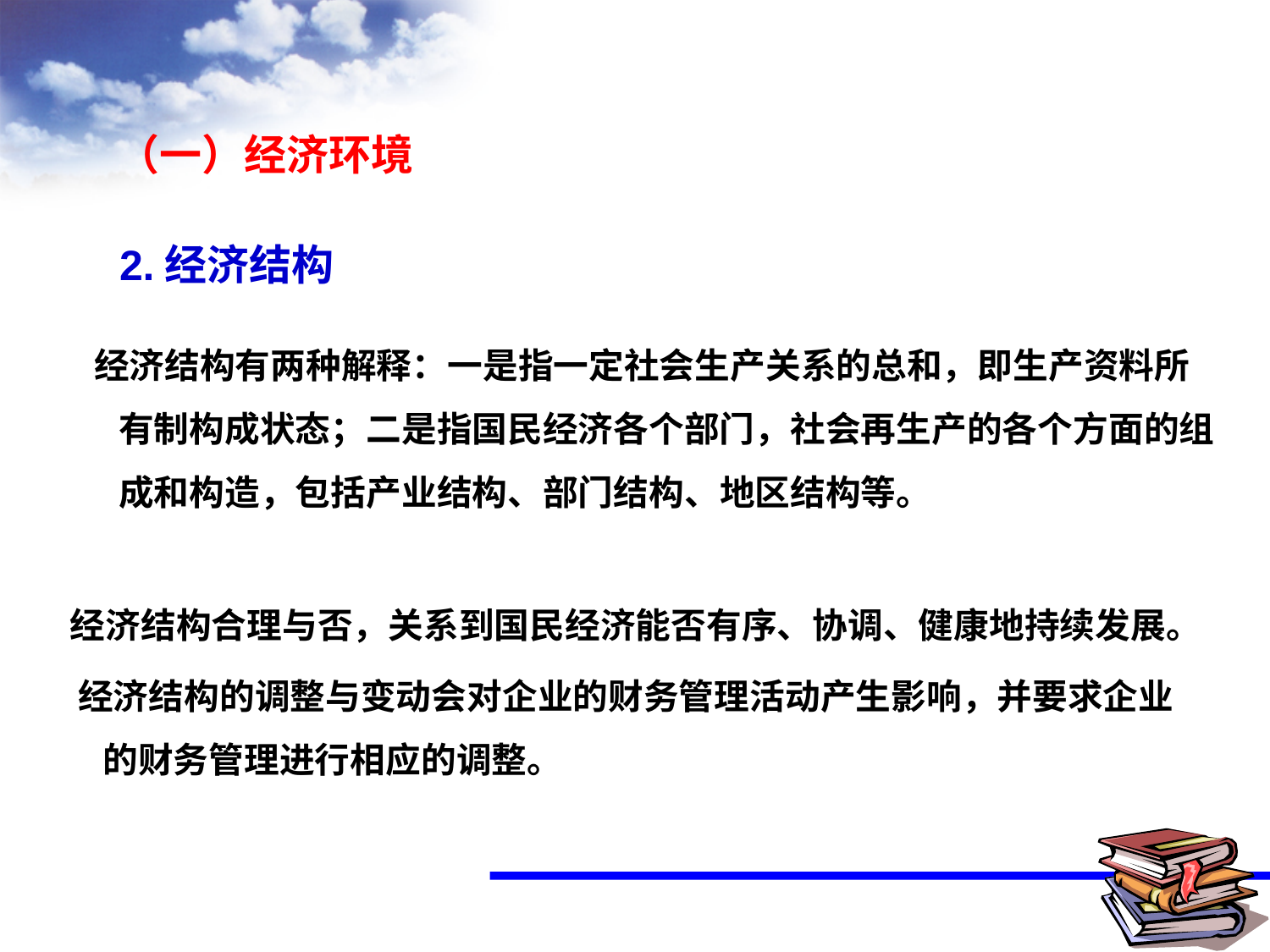

（一）经济环境
 2.经济结构
    经济结构有两种解释：一是指一定社会生产关系的总和，即生产资料所有制构成状态；二是指国民经济各个部门，社会再生产的各个方面的组成和构造，包括产业结构、部门结构、地区结构等。
   经济结构合理与否，关系到国民经济能否有序、协调、健康地持续发展。
    经济结构的调整与变动会对企业的财务管理活动产生影响，并要求企业的财务管理进行相应的调整。